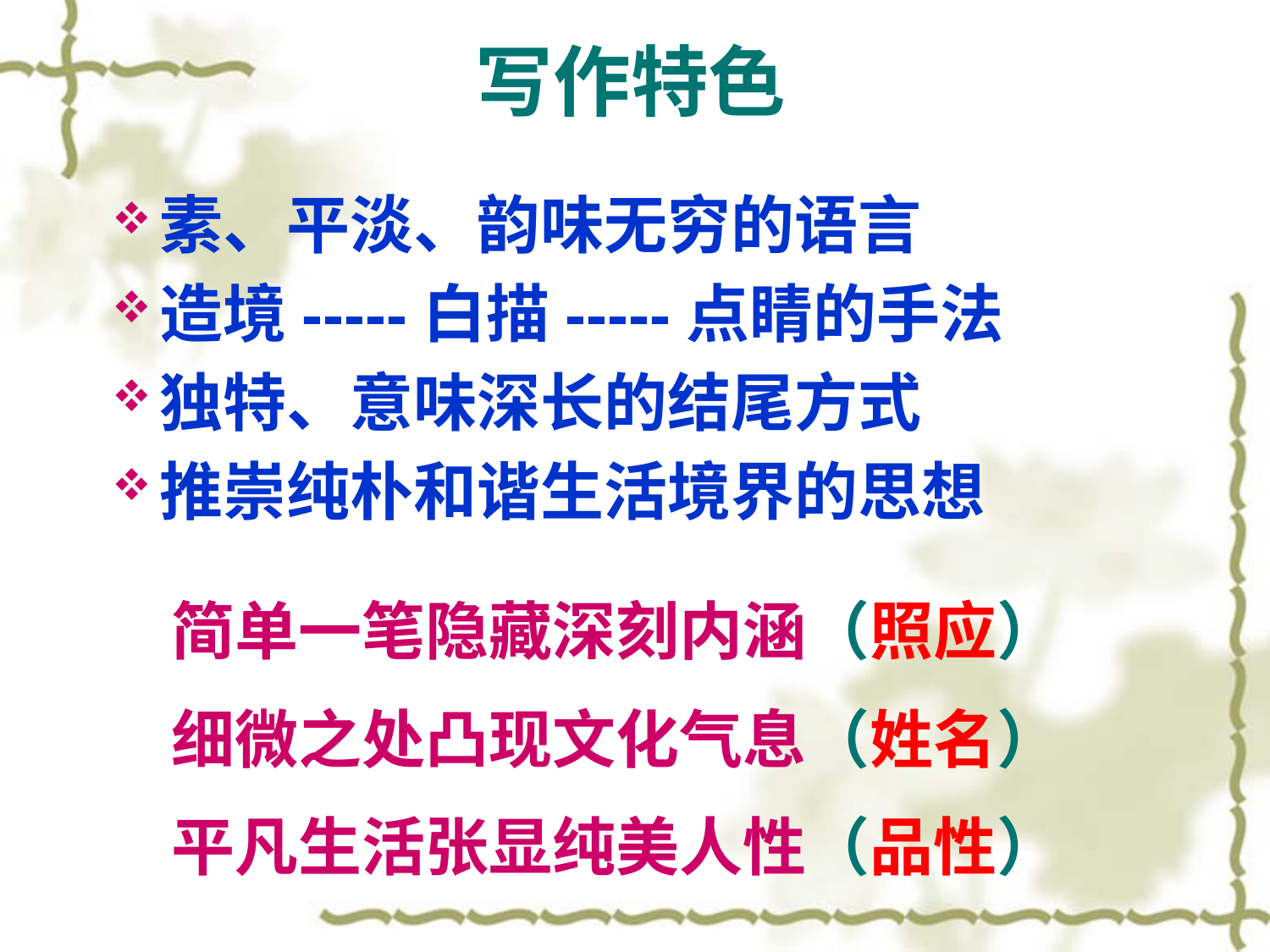

写作特色
素、平淡、韵味无穷的语言
造境-----白描-----点睛的手法
独特、意味深长的结尾方式
推崇纯朴和谐生活境界的思想
简单一笔隐藏深刻内涵（照应）
细微之处凸现文化气息（姓名）
平凡生活张显纯美人性（品性）